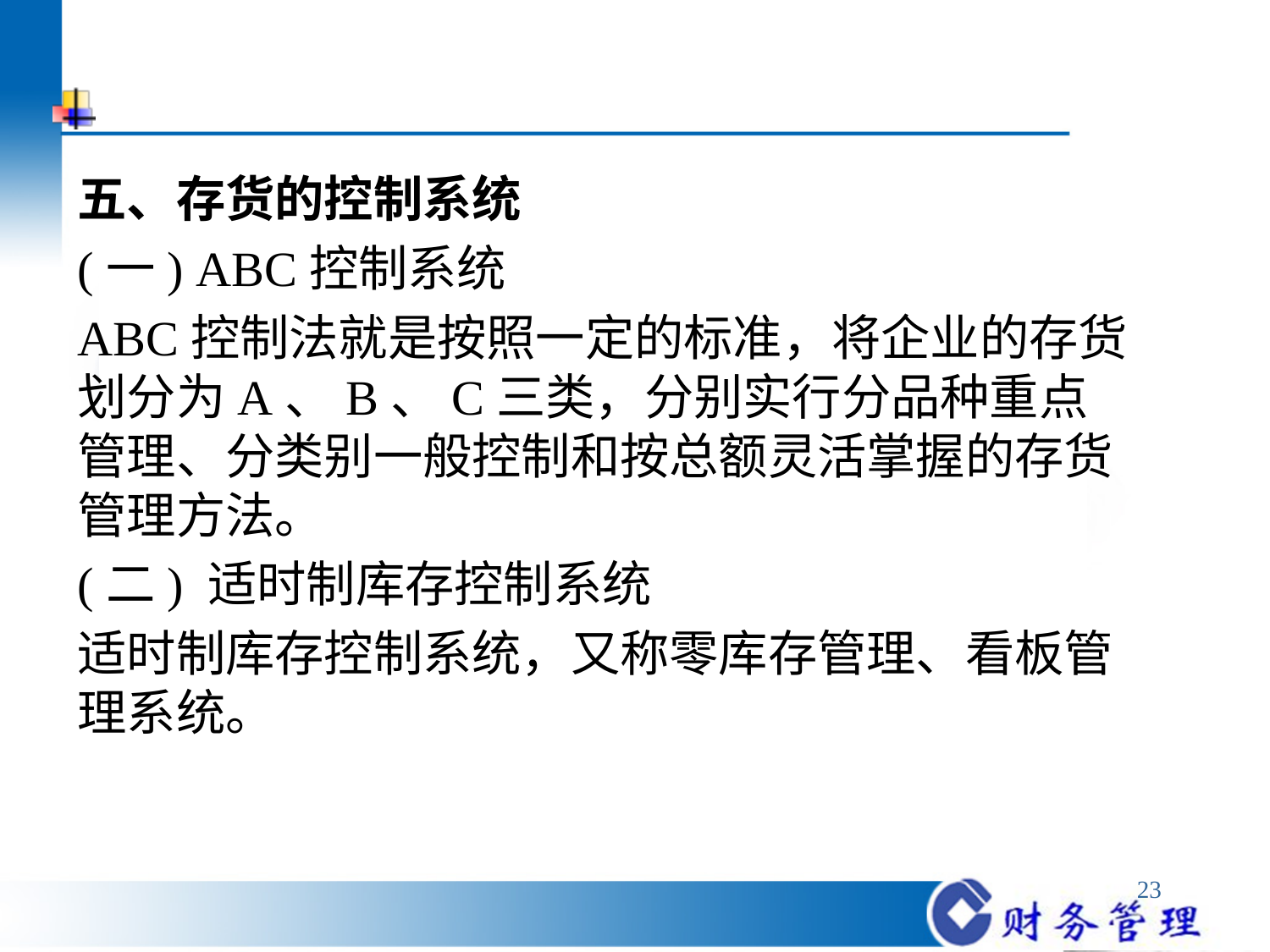

#
五、存货的控制系统
(一) ABC控制系统
ABC控制法就是按照一定的标准，将企业的存货划分为A、B、C三类，分别实行分品种重点管理、分类别一般控制和按总额灵活掌握的存货管理方法。
(二) 适时制库存控制系统
适时制库存控制系统，又称零库存管理、看板管理系统。
23